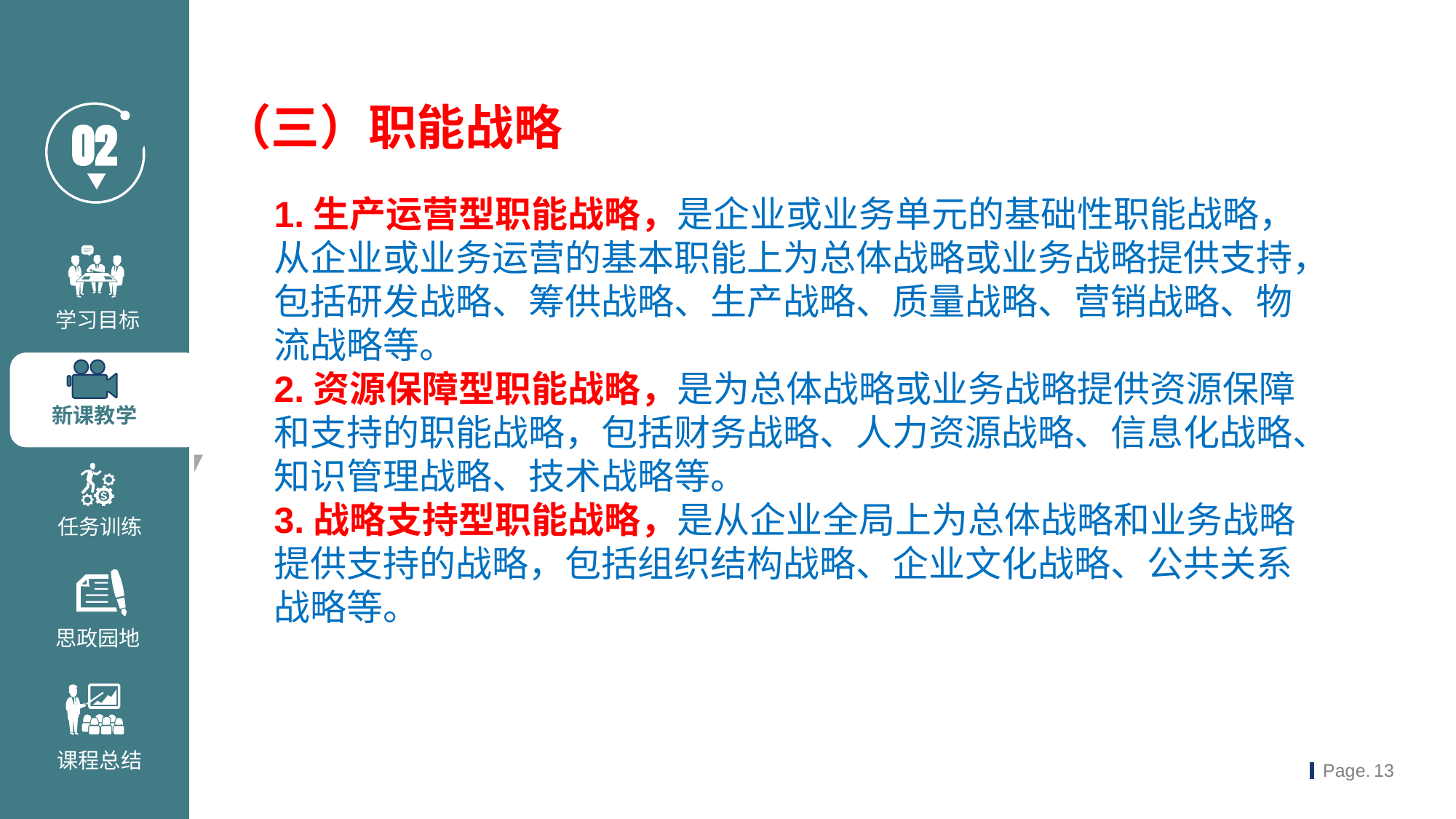

（三）职能战略
1.生产运营型职能战略，是企业或业务单元的基础性职能战略，从企业或业务运营的基本职能上为总体战略或业务战略提供支持，包括研发战略、筹供战略、生产战略、质量战略、营销战略、物流战略等。
2.资源保障型职能战略，是为总体战略或业务战略提供资源保障和支持的职能战略，包括财务战略、人力资源战略、信息化战略、知识管理战略、技术战略等。
3.战略支持型职能战略，是从企业全局上为总体战略和业务战略提供支持的战略，包括组织结构战略、企业文化战略、公共关系战略等。